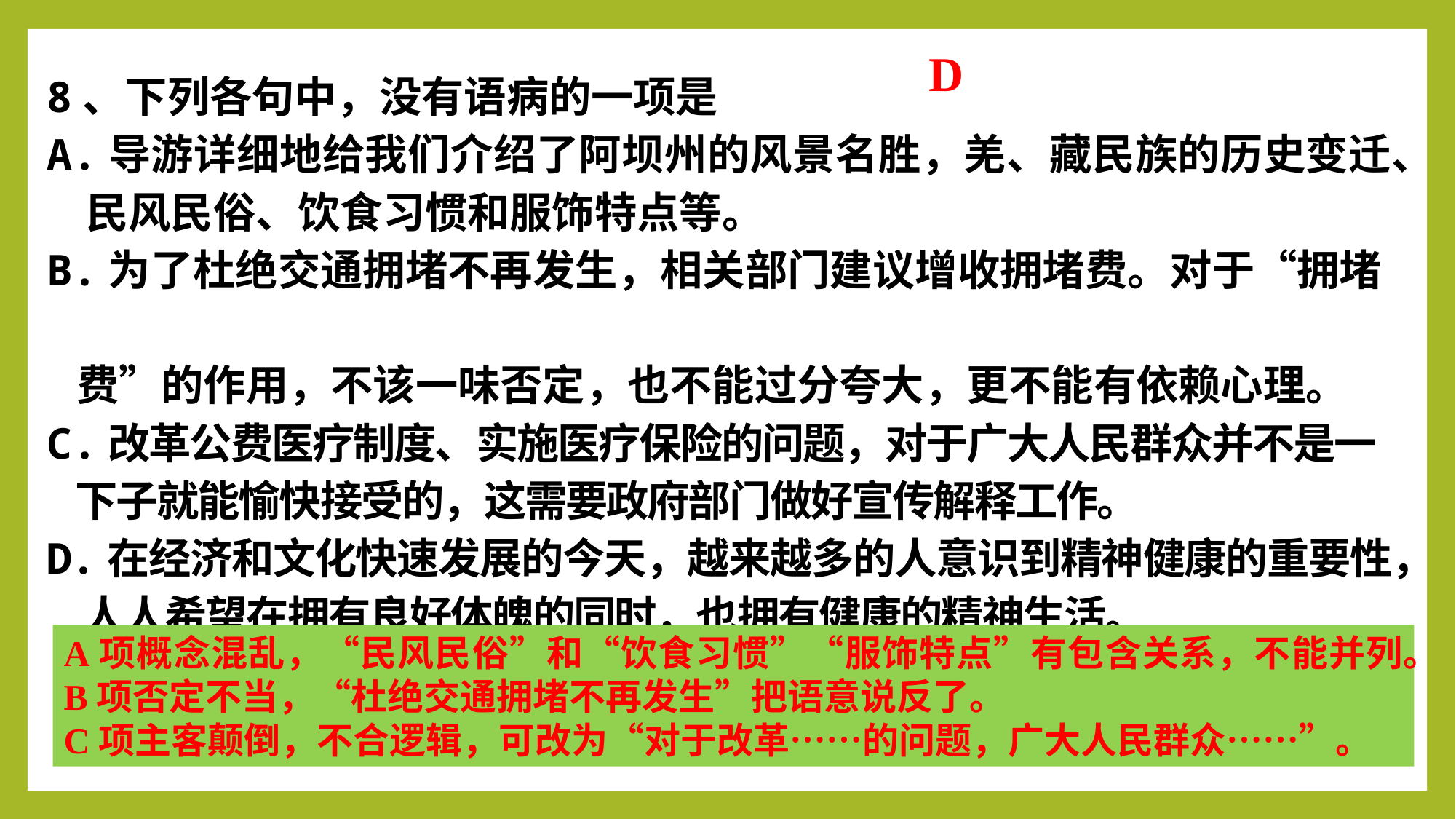

D
8、下列各句中，没有语病的一项是
A.导游详细地给我们介绍了阿坝州的风景名胜，羌、藏民族的历史变迁、
   民风民俗、饮食习惯和服饰特点等。
B.为了杜绝交通拥堵不再发生，相关部门建议增收拥堵费。对于“拥堵
  费”的作用，不该一味否定，也不能过分夸大，更不能有依赖心理。
C.改革公费医疗制度、实施医疗保险的问题，对于广大人民群众并不是一
  下子就能愉快接受的，这需要政府部门做好宣传解释工作。
D.在经济和文化快速发展的今天，越来越多的人意识到精神健康的重要性，
   人人希望在拥有良好体魄的同时，也拥有健康的精神生活。

A项概念混乱，“民风民俗”和“饮食习惯”“服饰特点”有包含关系，不能并列。
B项否定不当，“杜绝交通拥堵不再发生”把语意说反了。
C项主客颠倒，不合逻辑，可改为“对于改革……的问题，广大人民群众……”。